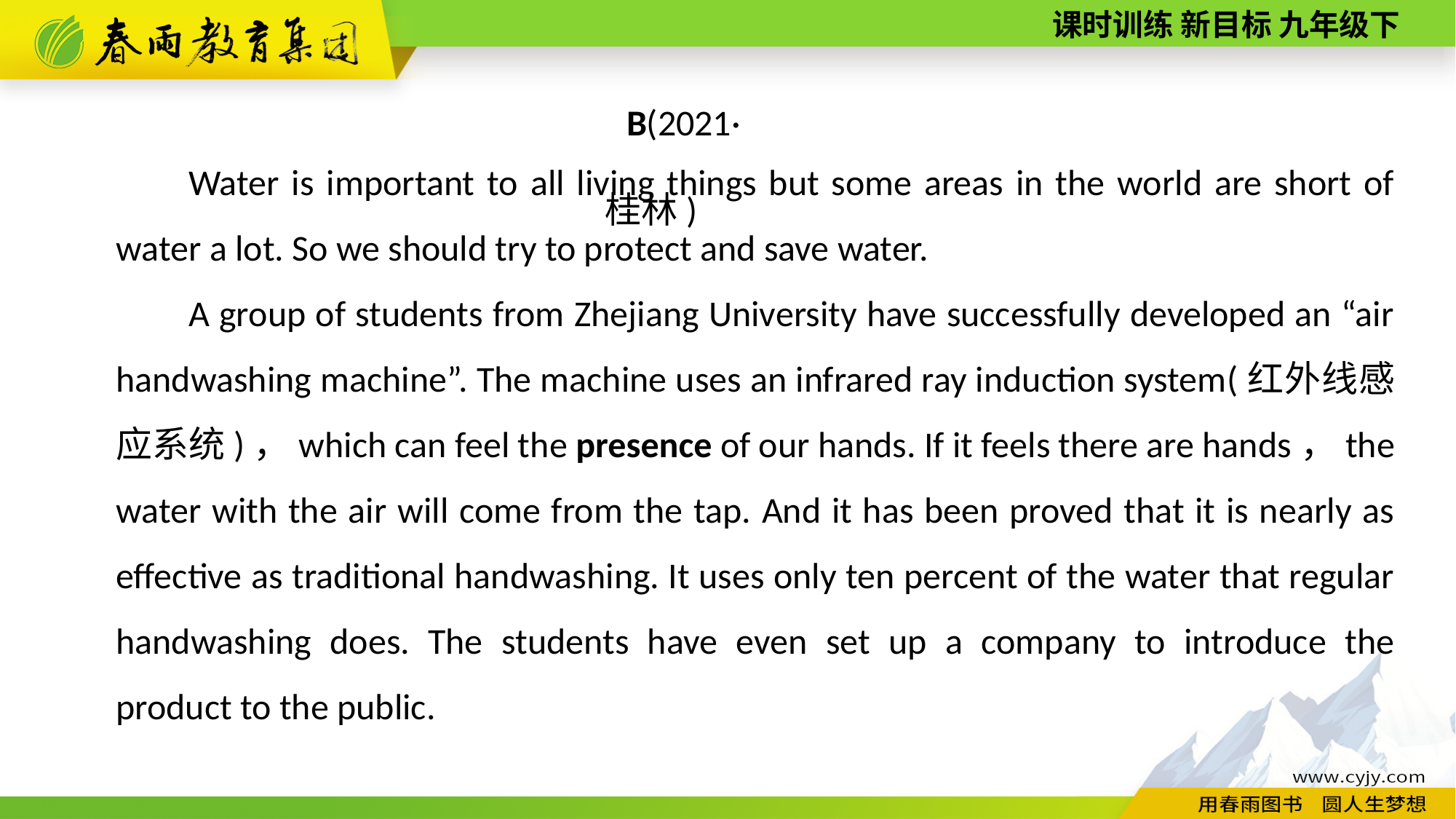

B(2021·桂林)
Water is important to all living things but some areas in the world are short of water a lot. So we should try to protect and save water.
A group of students from Zhejiang University have successfully developed an “air hand­washing machine”. The machine uses an infrared ray induction system(红外线感应系统)，which can feel the presence of our hands. If it feels there are hands，the water with the air will come from the tap. And it has been proved that it is nearly as effective as traditional hand­washing. It uses only ten percent of the water that regular hand­washing does. The students have even set up a company to introduce the product to the public.